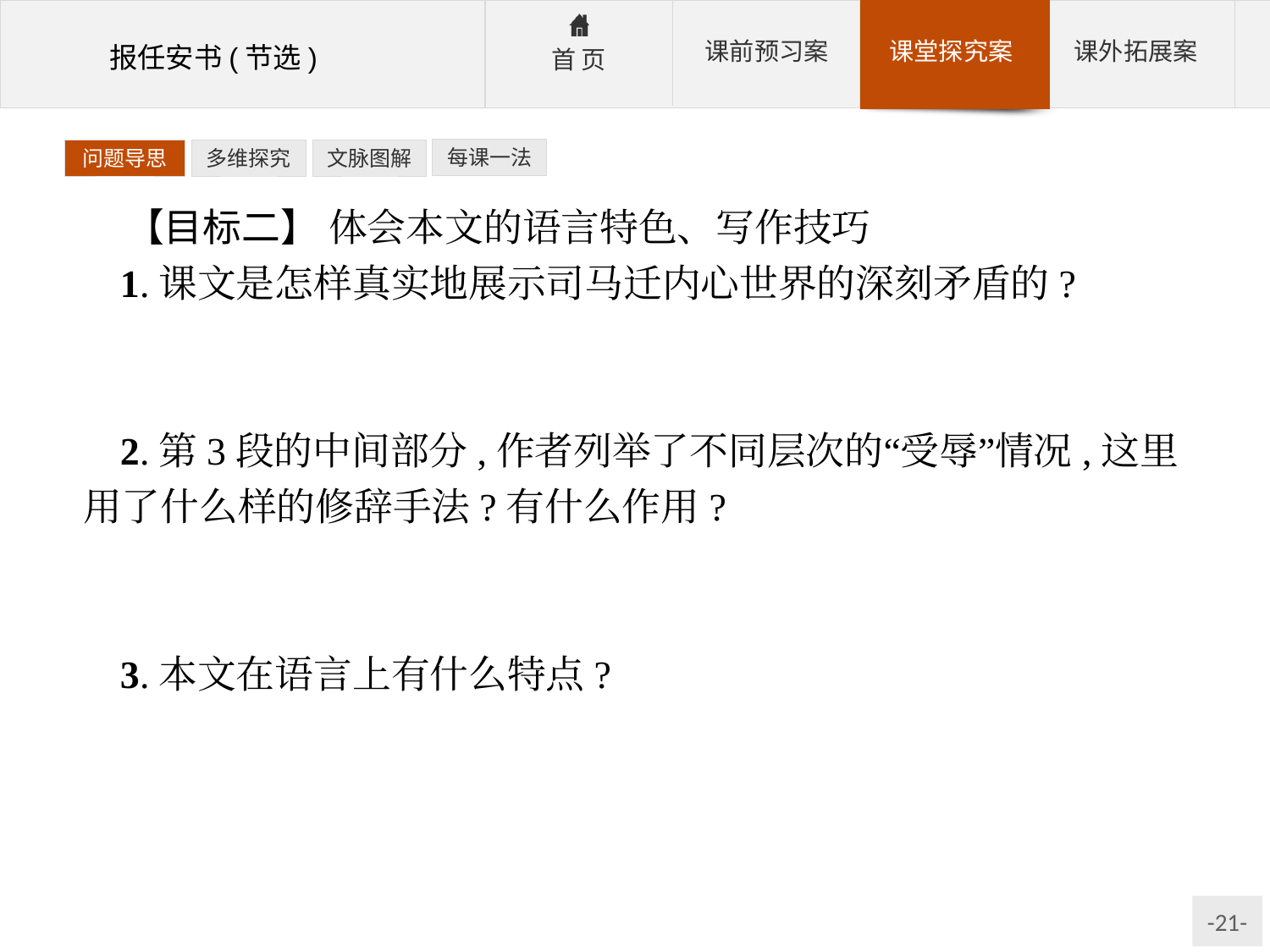

每课一法
问题导思
多维探究
文脉图解
【目标二】 体会本文的语言特色、写作技巧
1.课文是怎样真实地展示司马迁内心世界的深刻矛盾的?
参考答案:采用书信体形式,对朋友直接表白自己的生死抉择及内心的矛盾痛苦。
2.第3段的中间部分,作者列举了不同层次的“受辱”情况,这里用了什么样的修辞手法?有什么作用?
参考答案:排比手法,由轻到重排列,突出受辱之深。说明忍辱负重,代价极大,发愤著书,心志弥坚。
3.本文在语言上有什么特点?
参考答案:(1)善用排比、对偶等修辞手法。语言富于变化,便于强化情感抒发和气势表达。
(2)熔叙事、议论、抒情于一炉,文情并茂,悲愤之情表现得淋漓尽致。